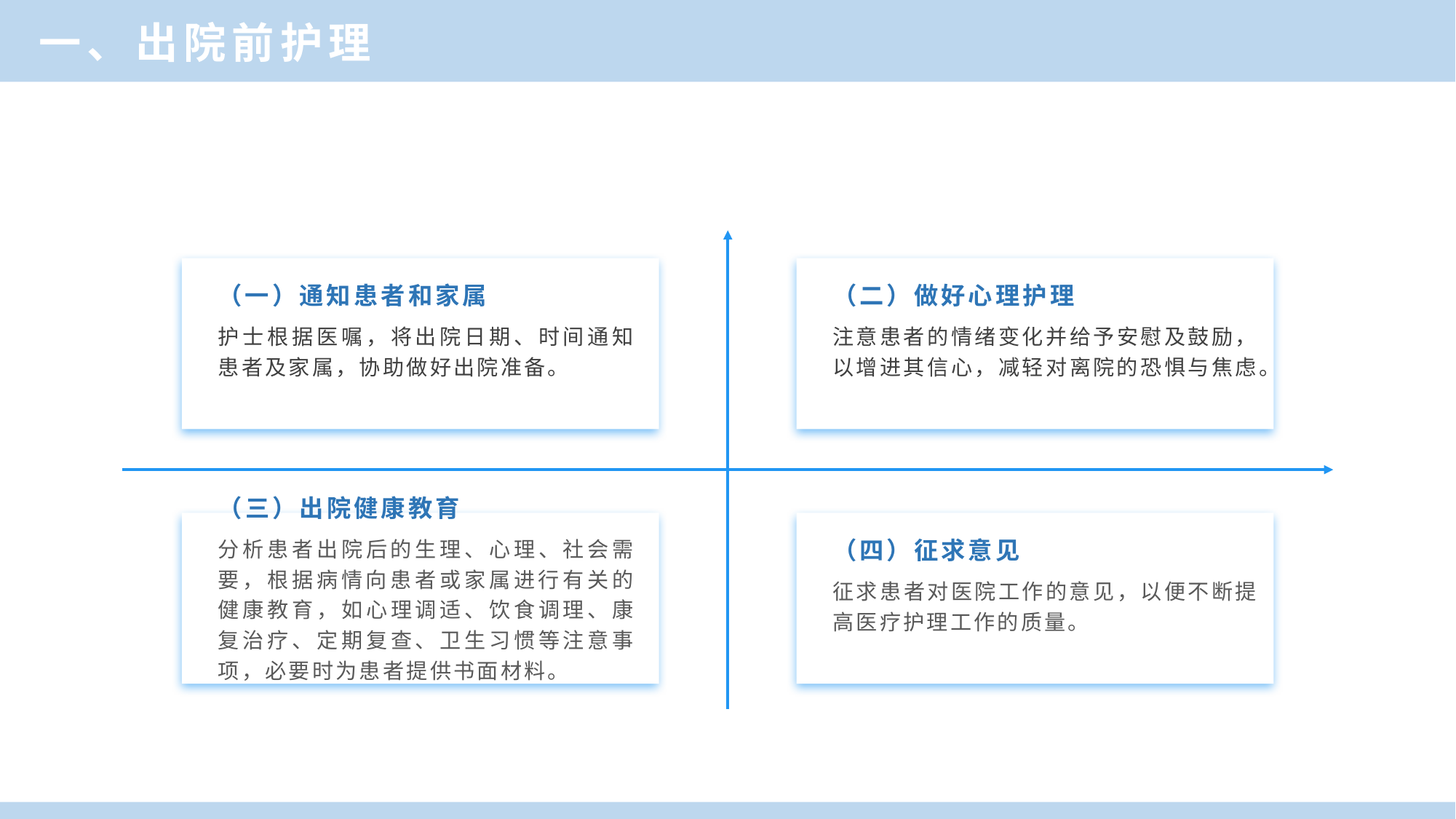

一、出院前护理

（一）通知患者和家属

（二）做好心理护理
护士根据医嘱，将出院日期、时间通知患者及家属，协助做好出院准备。
注意患者的情绪变化并给予安慰及鼓励，以增进其信心，减轻对离院的恐惧与焦虑。
（三）出院健康教育

（四）征求意见
分析患者出院后的生理、心理、社会需要，根据病情向患者或家属进行有关的健康教育，如心理调适、饮食调理、康复治疗、定期复查、卫生习惯等注意事项，必要时为患者提供书面材料。
征求患者对医院工作的意见，以便不断提高医疗护理工作的质量。